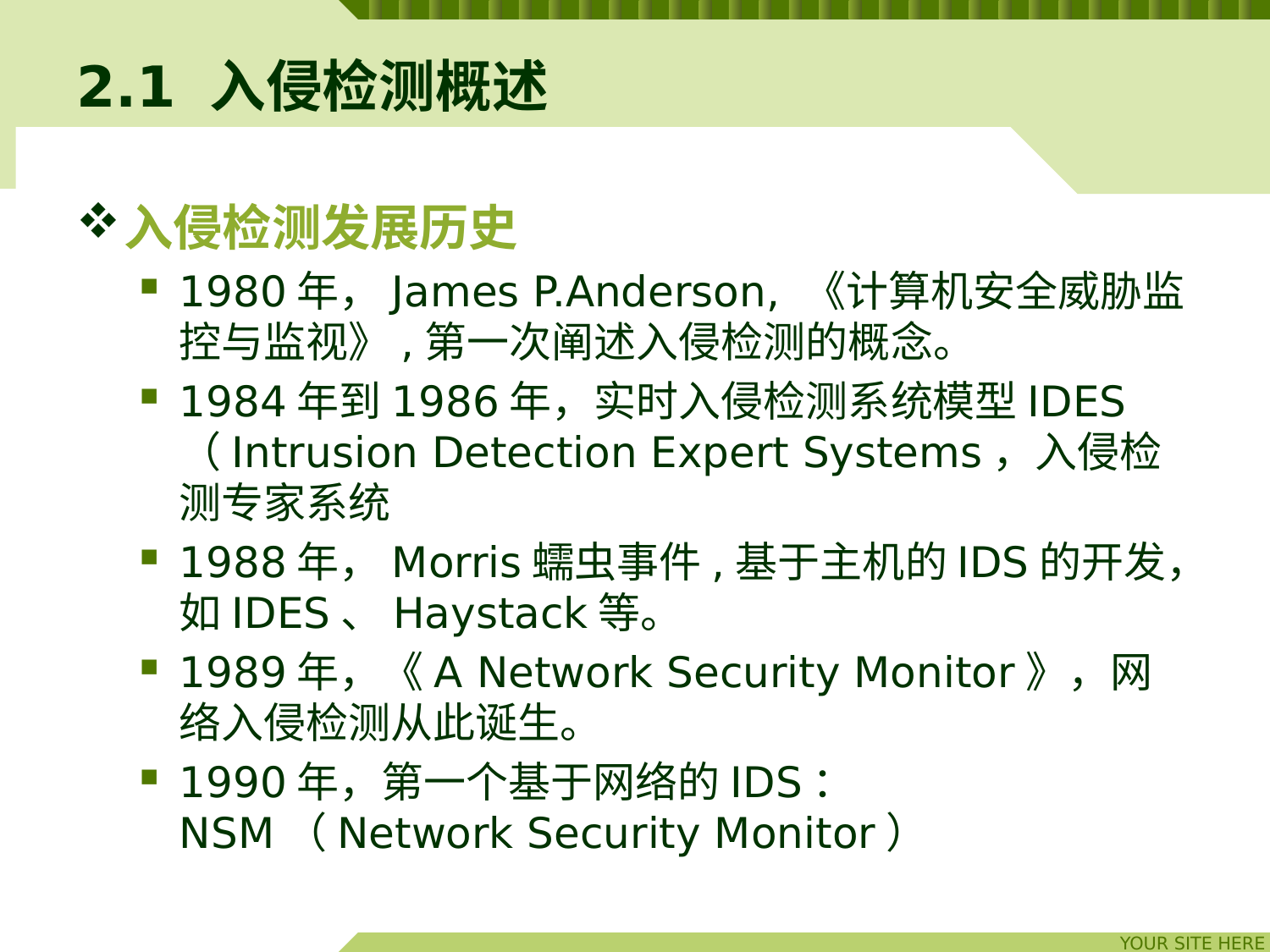

# 2.1 入侵检测概述
入侵检测发展历史
1980年，James P.Anderson, 《计算机安全威胁监控与监视》,第一次阐述入侵检测的概念。
1984年到1986年，实时入侵检测系统模型IDES（Intrusion Detection Expert Systems，入侵检测专家系统
1988年，Morris蠕虫事件,基于主机的IDS的开发，如IDES、Haystack等。
1989年，《A Network Security Monitor》，网络入侵检测从此诞生。
1990年，第一个基于网络的IDS：NSM（Network Security Monitor）